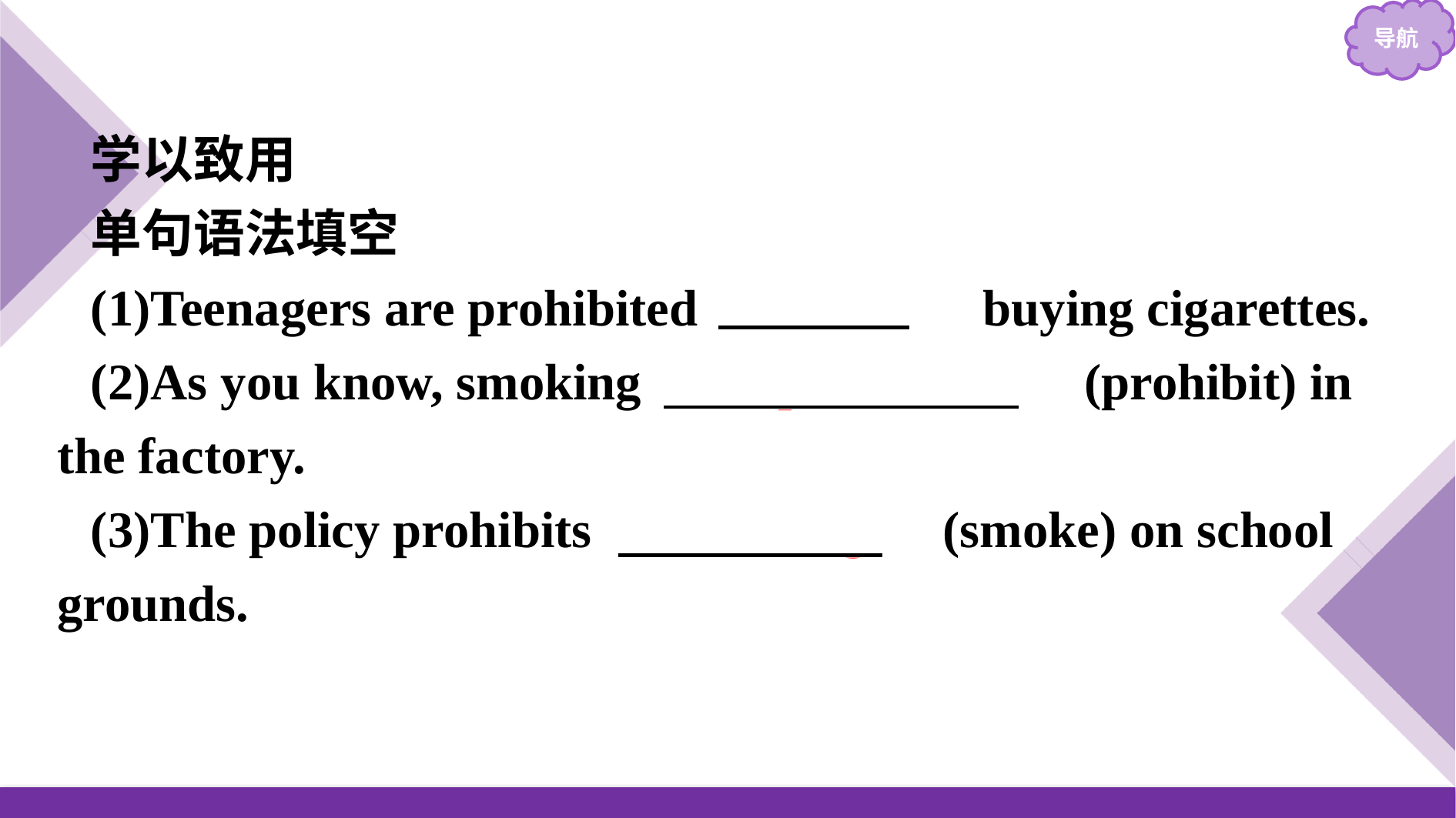

学以致用
单句语法填空
(1)Teenagers are prohibited 　from　 buying cigarettes.
(2)As you know, smoking 　is prohibited　(prohibit) in the factory.
(3)The policy prohibits 　smoking　(smoke) on school grounds.